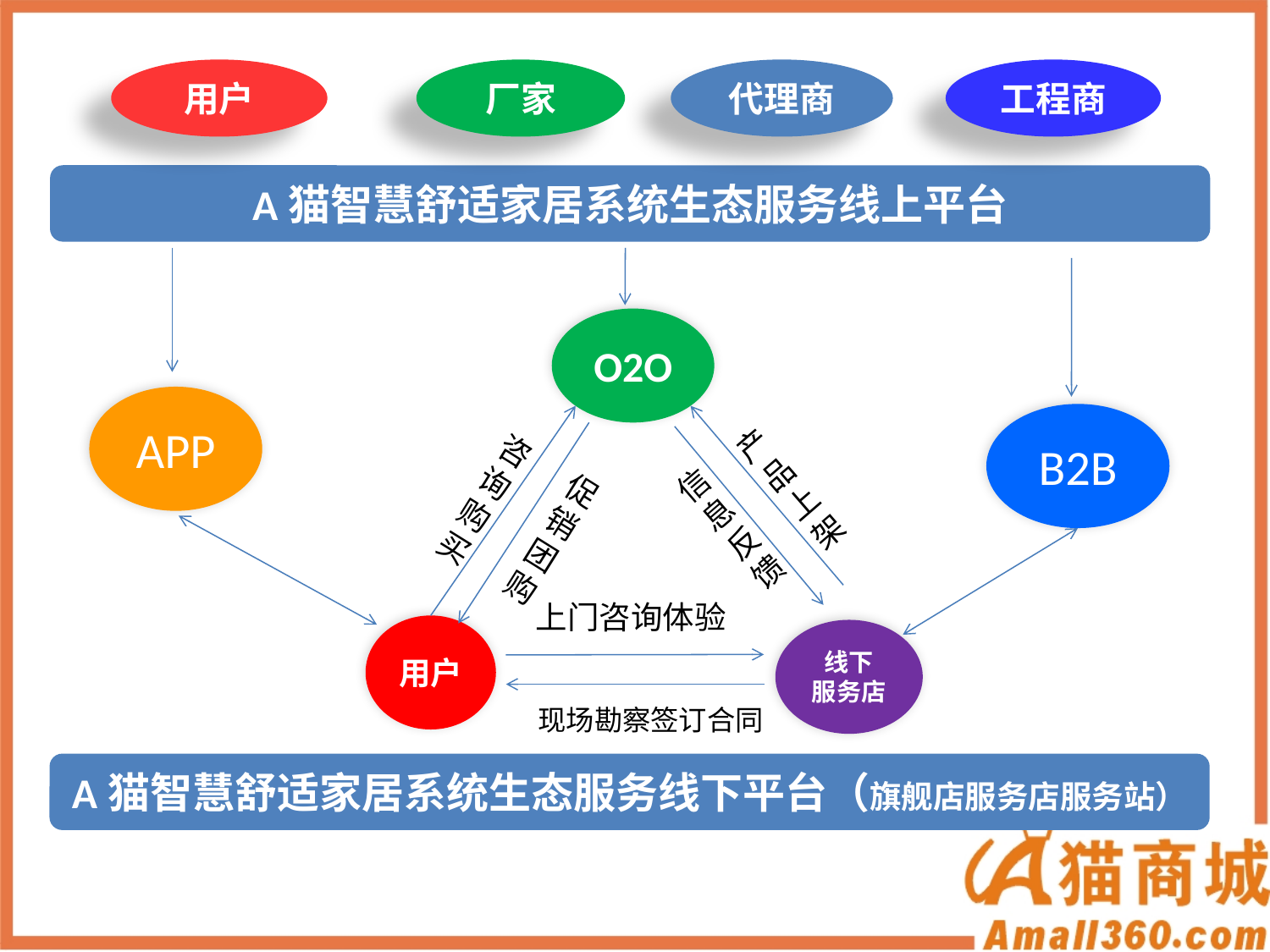

用户
厂家
代理商
工程商
A猫智慧舒适家居系统生态服务线上平台
O2O
APP
产
品
上
架
B2B
咨询购买
信
息反
馈
促
销
团购
上门咨询体验
用户
线下
服务店
现场勘察签订合同
A猫智慧舒适家居系统生态服务线下平台（旗舰店服务店服务站）